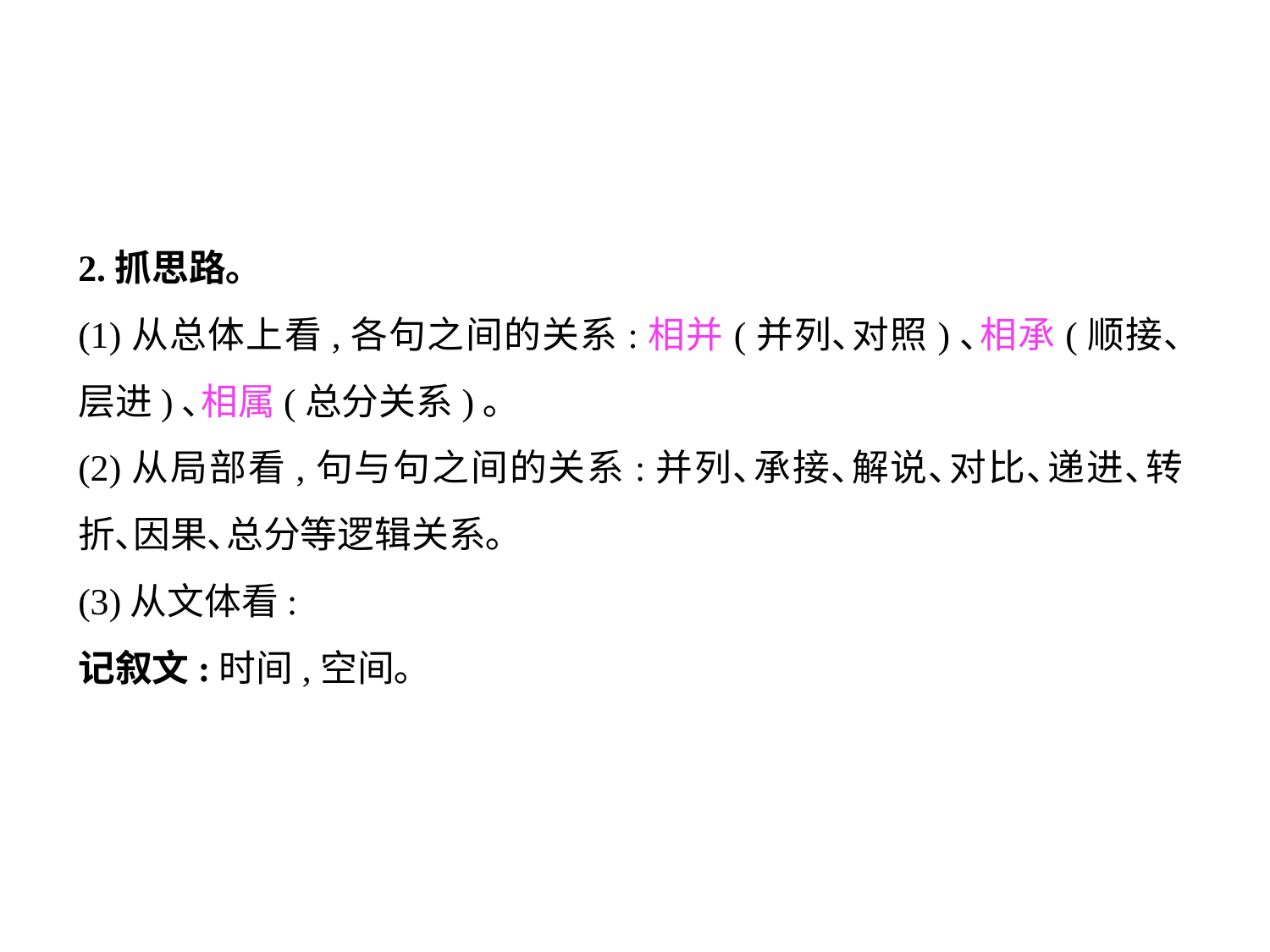

2.抓思路｡
(1)从总体上看,各句之间的关系:相并(并列､对照)､相承(顺接､层进)､相属(总分关系)｡
(2)从局部看,句与句之间的关系:并列､承接､解说､对比､递进､转折､因果､总分等逻辑关系｡
(3)从文体看:
记叙文:时间,空间｡